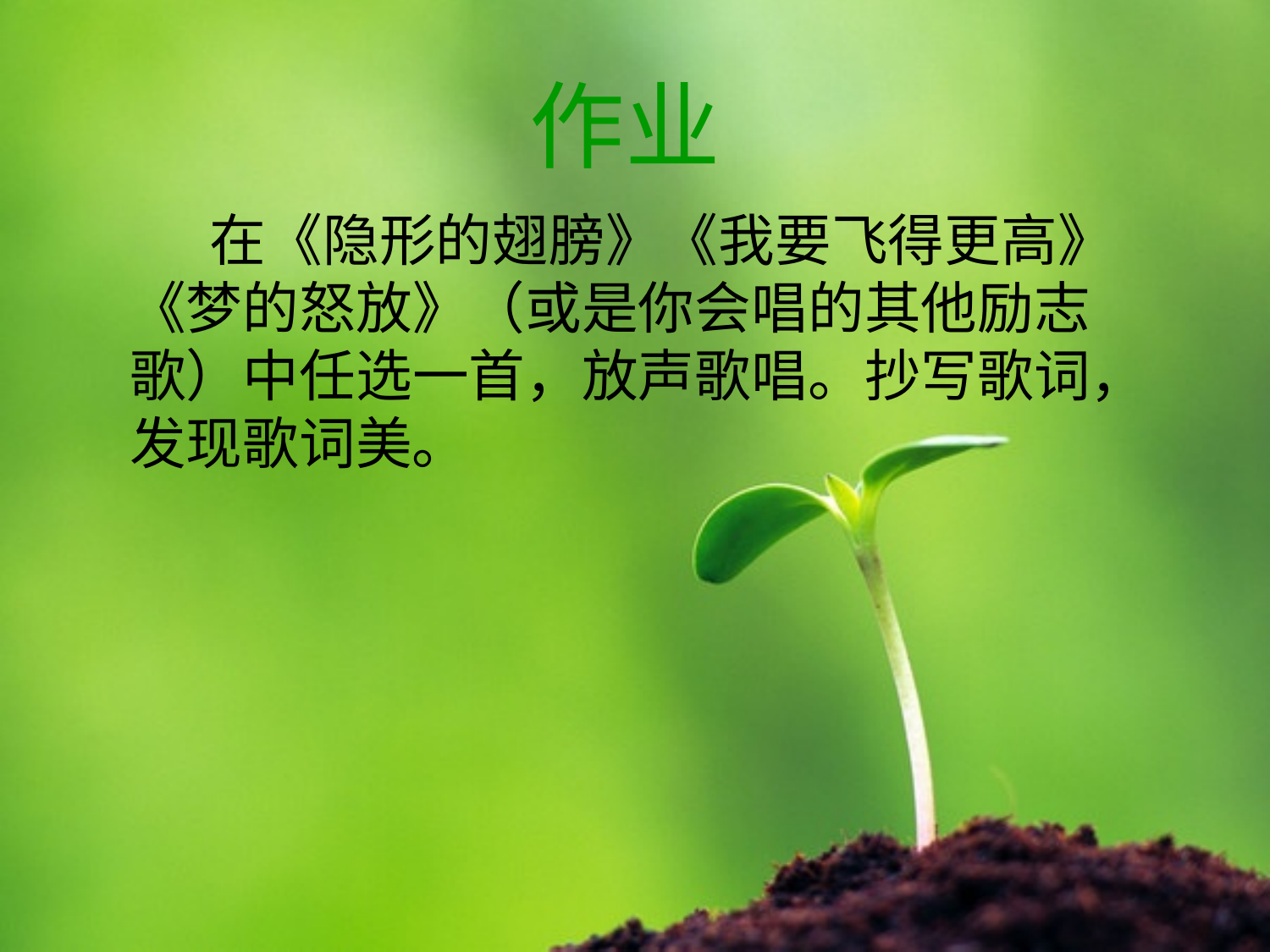

作业
         在《隐形的翅膀》《我要飞得更高》《梦的怒放》（或是你会唱的其他励志歌）中任选一首，放声歌唱。抄写歌词，发现歌词美。